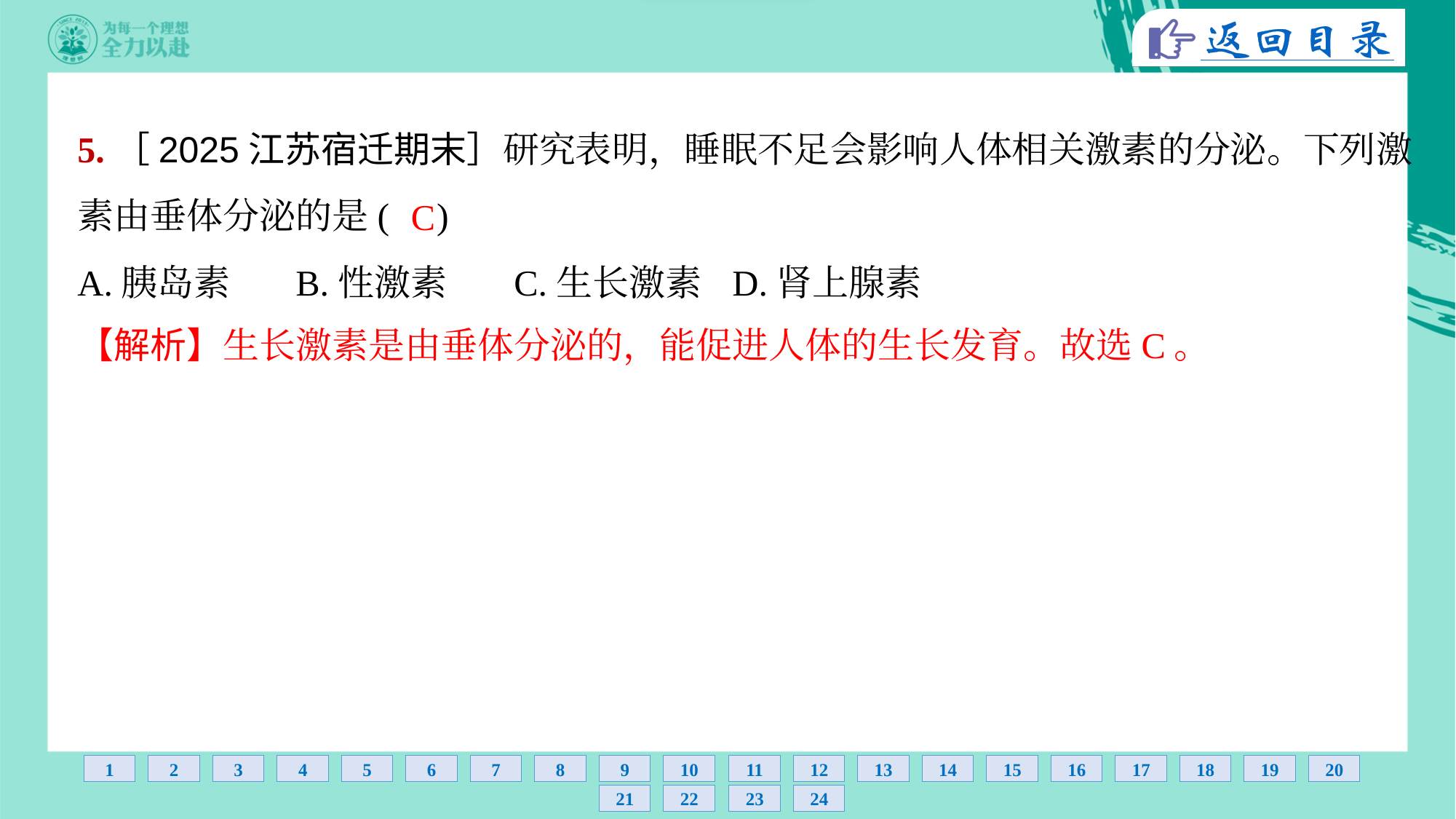

5.［2025江苏宿迁期末］研究表明，睡眠不足会影响人体相关激素的分泌。下列激
素由垂体分泌的是(     )
C
A.胰岛素	B.性激素	C.生长激素	D.肾上腺素
【解析】生长激素是由垂体分泌的，能促进人体的生长发育。故选C。